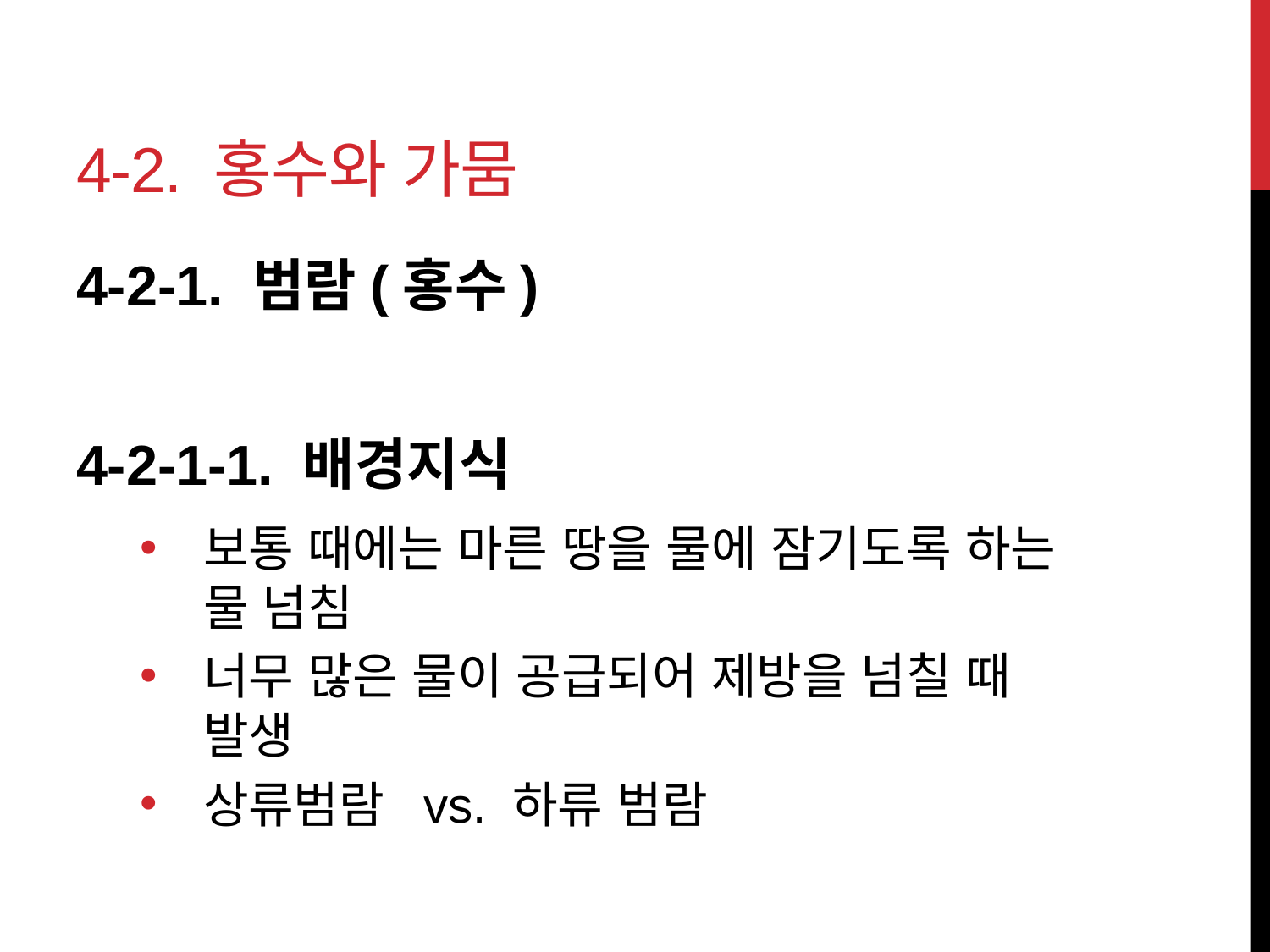

# 4-2. 홍수와 가뭄
4-2-1. 범람(홍수)

4-2-1-1. 배경지식
보통 때에는 마른 땅을 물에 잠기도록 하는 물 넘침
너무 많은 물이 공급되어 제방을 넘칠 때 발생
상류범람  vs. 하류 범람